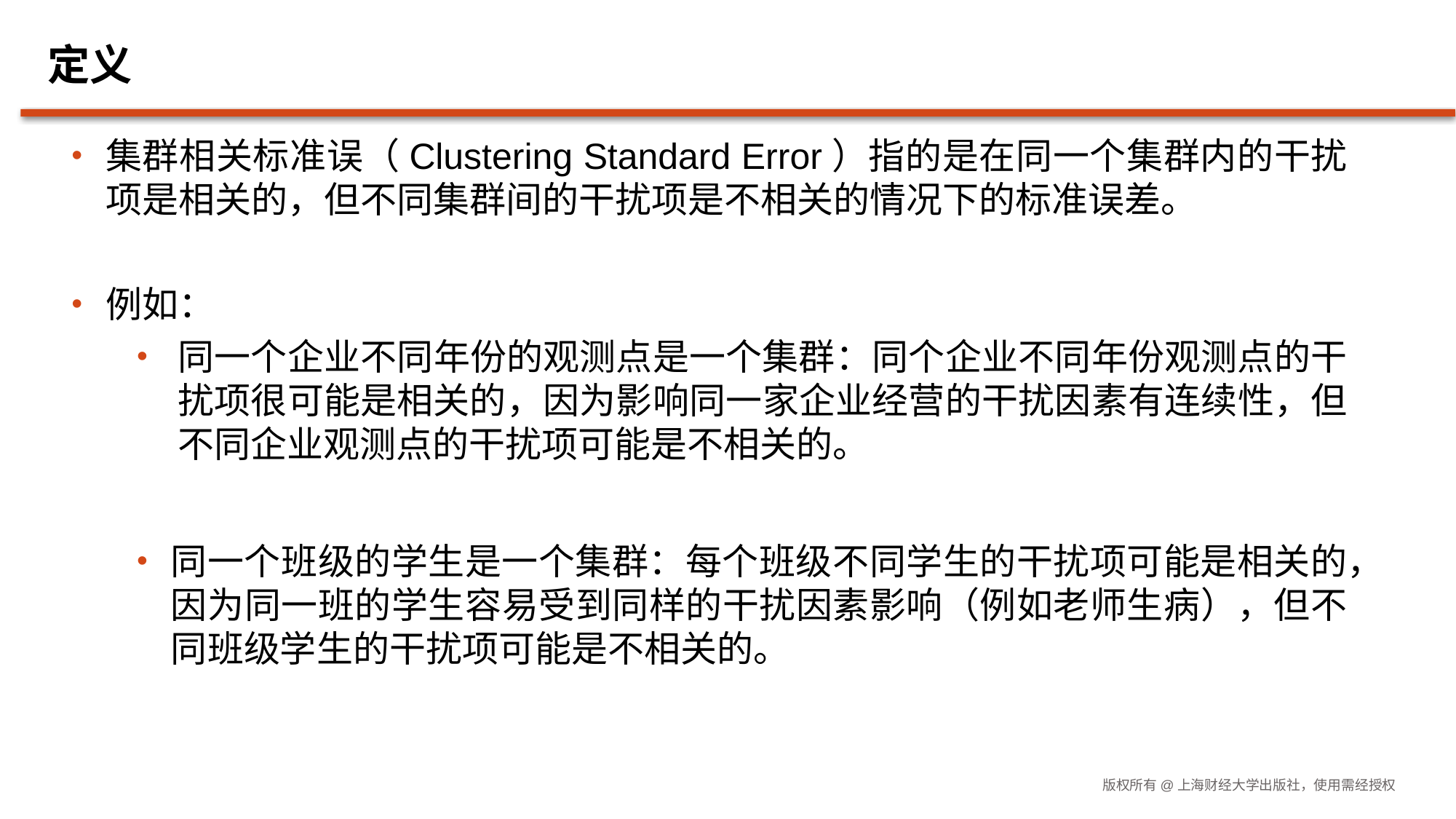

# 定义
集群相关标准误（Clustering Standard Error）指的是在同一个集群内的干扰项是相关的，但不同集群间的干扰项是不相关的情况下的标准误差。

例如：
同一个企业不同年份的观测点是一个集群：同个企业不同年份观测点的干扰项很可能是相关的，因为影响同一家企业经营的干扰因素有连续性，但不同企业观测点的干扰项可能是不相关的。

同一个班级的学生是一个集群：每个班级不同学生的干扰项可能是相关的，因为同一班的学生容易受到同样的干扰因素影响（例如老师生病），但不同班级学生的干扰项可能是不相关的。

版权所有@上海财经大学出版社，使用需经授权